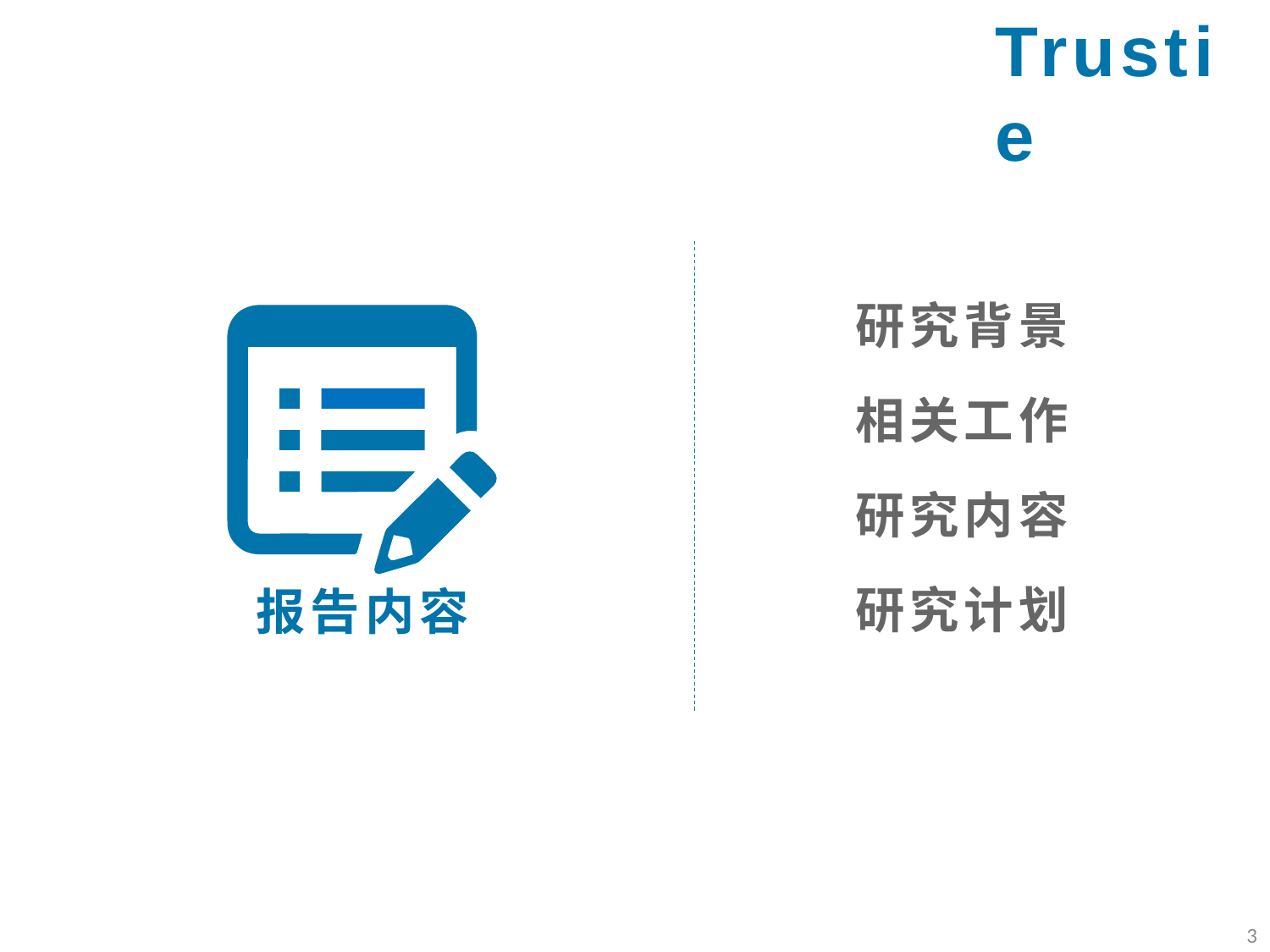

Trustie
研究背景

相关工作
研究内容
研究计划
报告内容
3